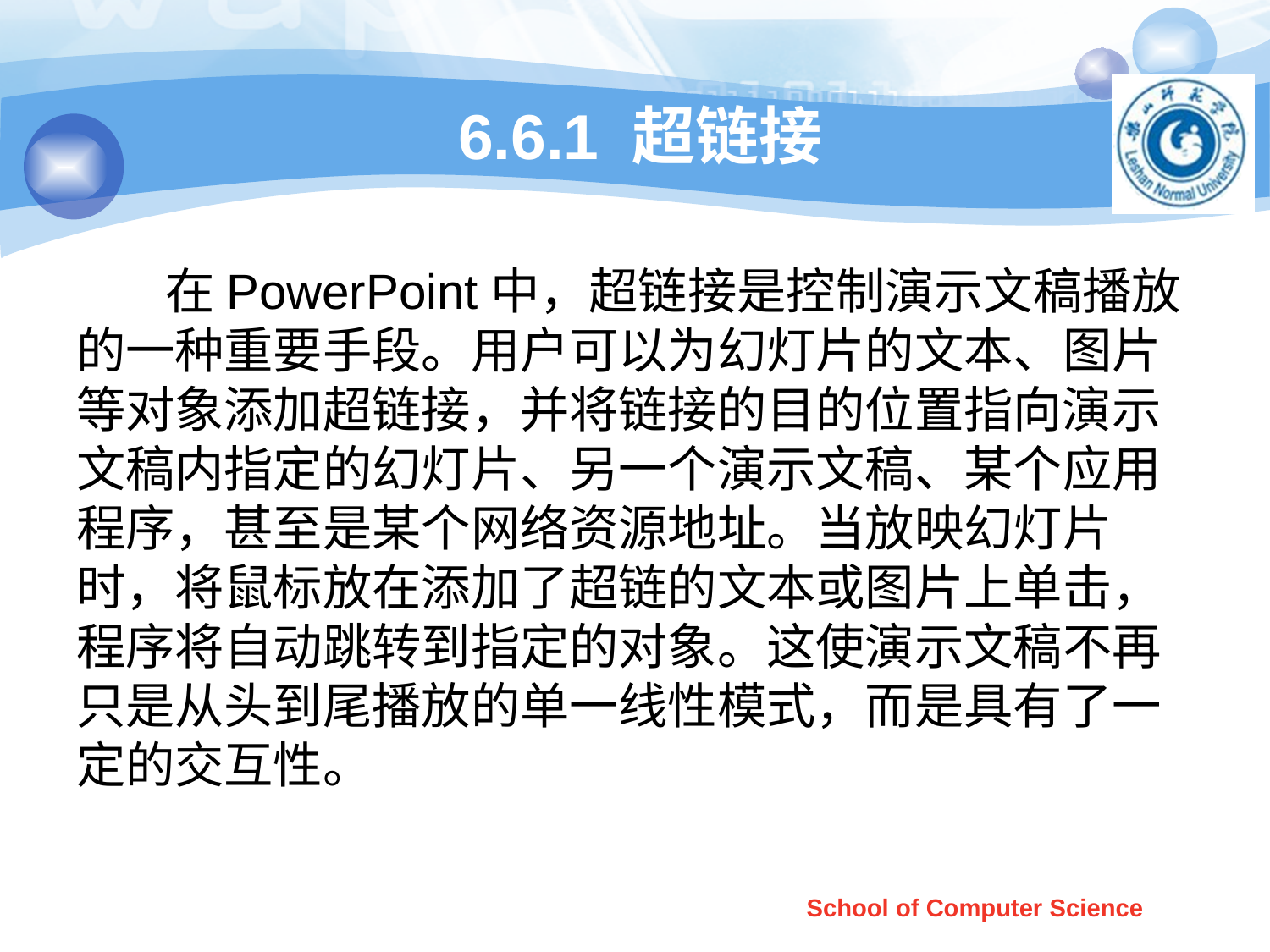

# 6.6.1 超链接
       在PowerPoint中，超链接是控制演示文稿播放的一种重要手段。用户可以为幻灯片的文本、图片等对象添加超链接，并将链接的目的位置指向演示文稿内指定的幻灯片、另一个演示文稿、某个应用程序，甚至是某个网络资源地址。当放映幻灯片时，将鼠标放在添加了超链的文本或图片上单击，程序将自动跳转到指定的对象。这使演示文稿不再只是从头到尾播放的单一线性模式，而是具有了一定的交互性。
School of Computer Science